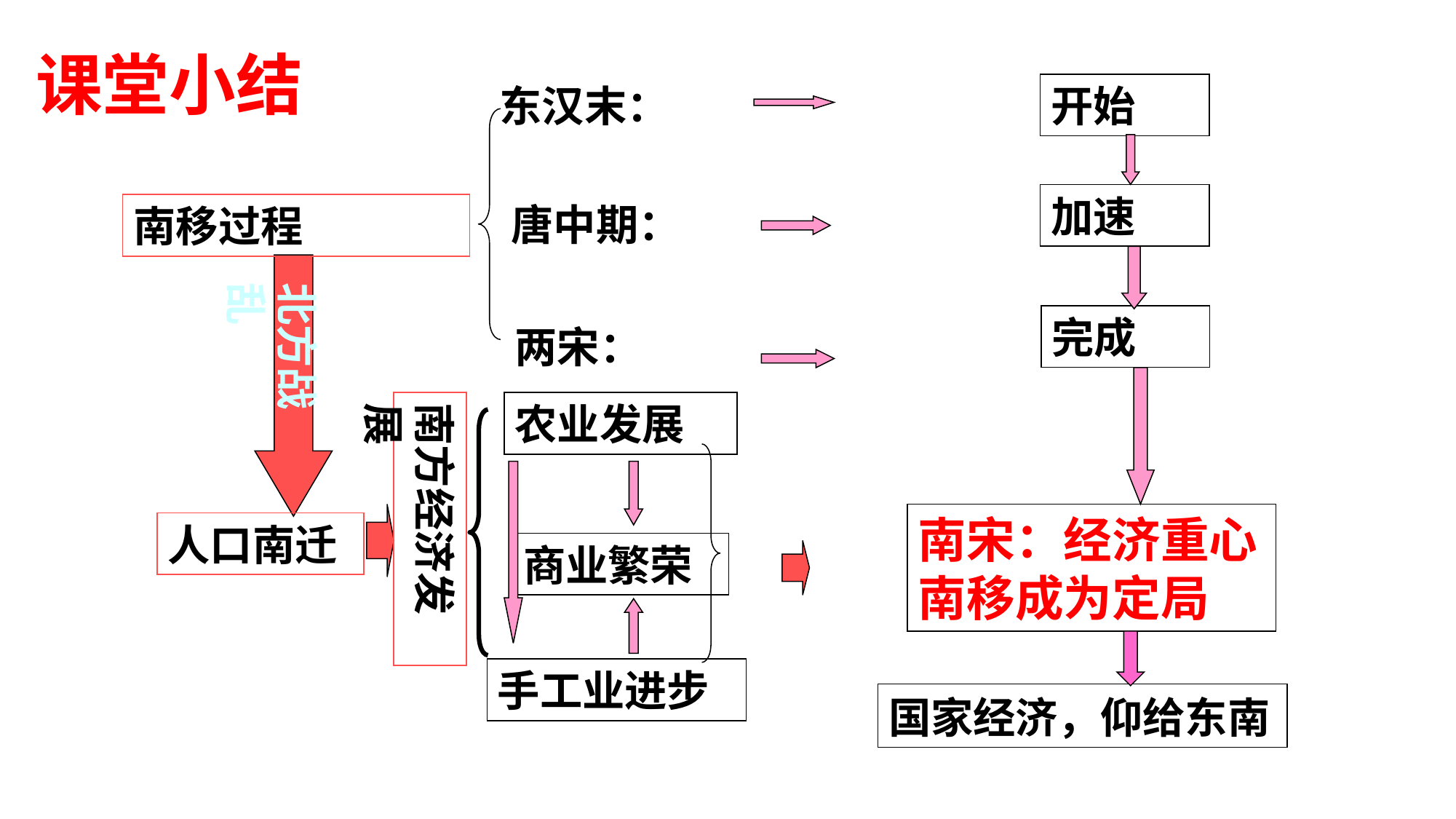

课堂小结
东汉末：
开始

加速
唐中期：
南移过程

北方战乱
完成
两宋：

南方经济发展
农业发展

南宋：经济重心南移成为定局
人口南迁
商业繁荣

手工业进步

国家经济，仰给东南